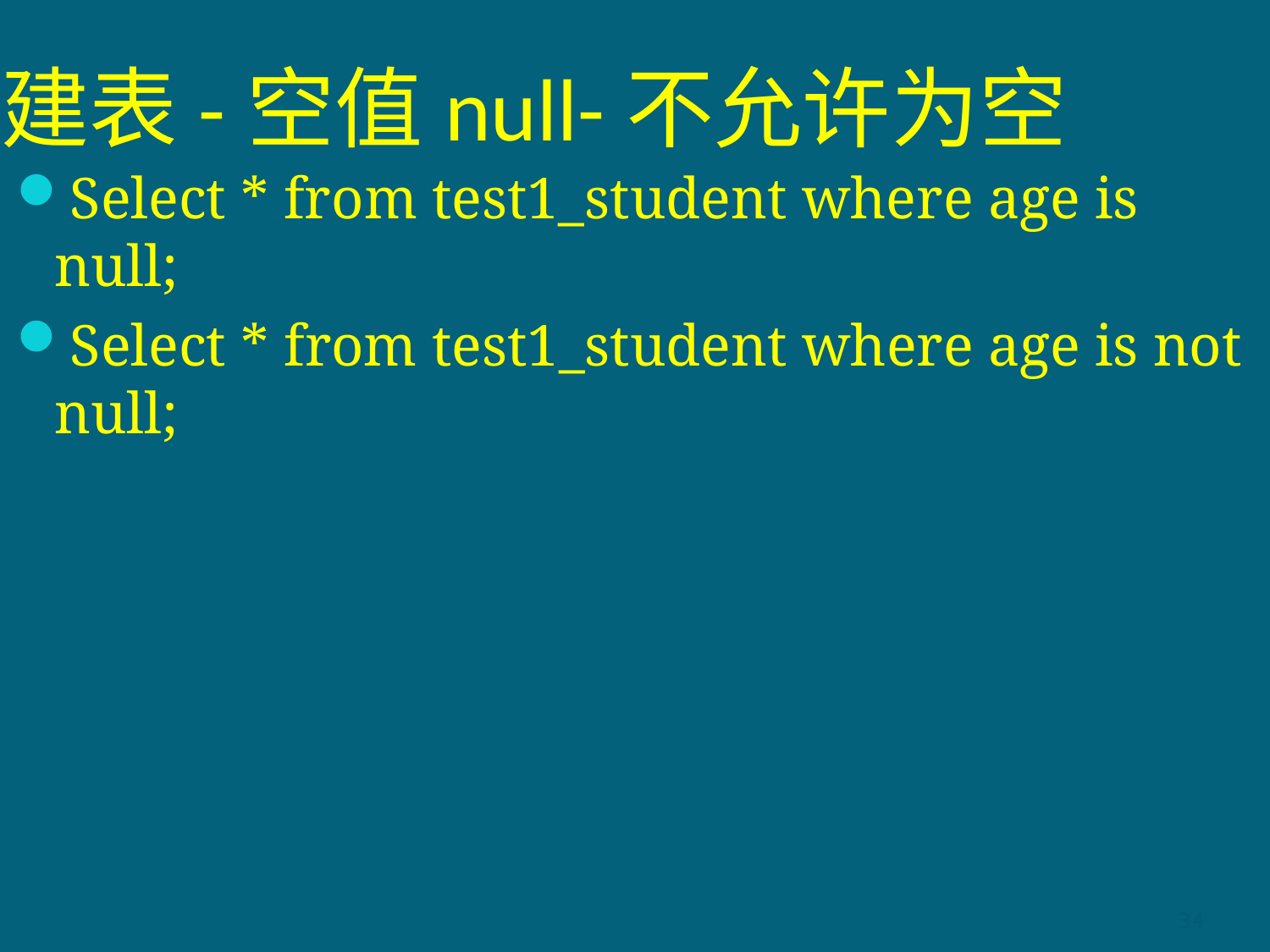

# 建表-空值null-不允许为空
Select * from test1_student where age is null;
Select * from test1_student where age is not null;

34